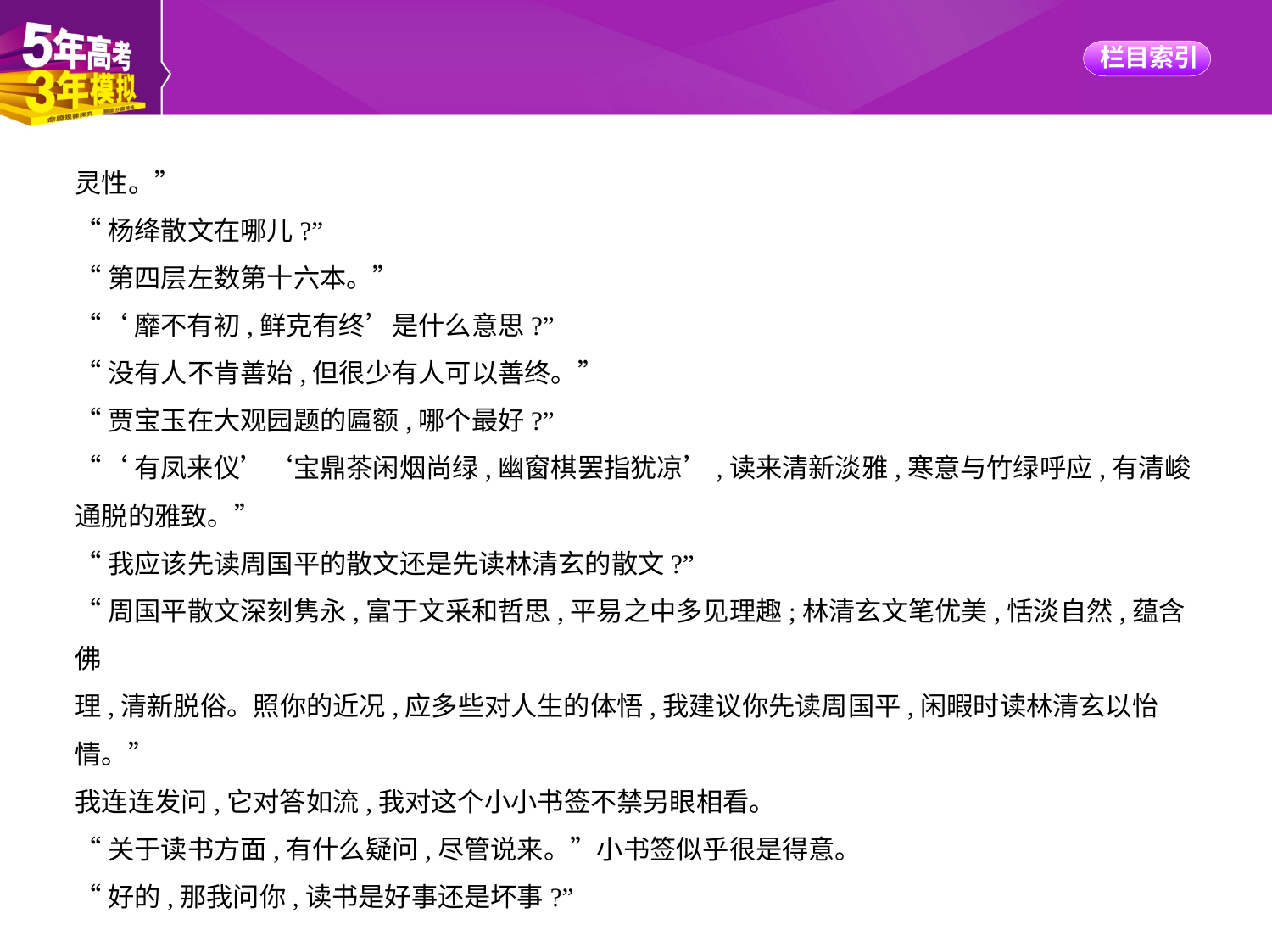

灵性。”
“杨绛散文在哪儿?”
“第四层左数第十六本。”
“‘靡不有初,鲜克有终’是什么意思?”
“没有人不肯善始,但很少有人可以善终。”
“贾宝玉在大观园题的匾额,哪个最好?”
“‘有凤来仪’‘宝鼎茶闲烟尚绿,幽窗棋罢指犹凉’,读来清新淡雅,寒意与竹绿呼应,有清峻
通脱的雅致。”
“我应该先读周国平的散文还是先读林清玄的散文?”
“周国平散文深刻隽永,富于文采和哲思,平易之中多见理趣;林清玄文笔优美,恬淡自然,蕴含佛
理,清新脱俗。照你的近况,应多些对人生的体悟,我建议你先读周国平,闲暇时读林清玄以怡
情。”
我连连发问,它对答如流,我对这个小小书签不禁另眼相看。
“关于读书方面,有什么疑问,尽管说来。”小书签似乎很是得意。
“好的,那我问你,读书是好事还是坏事?”